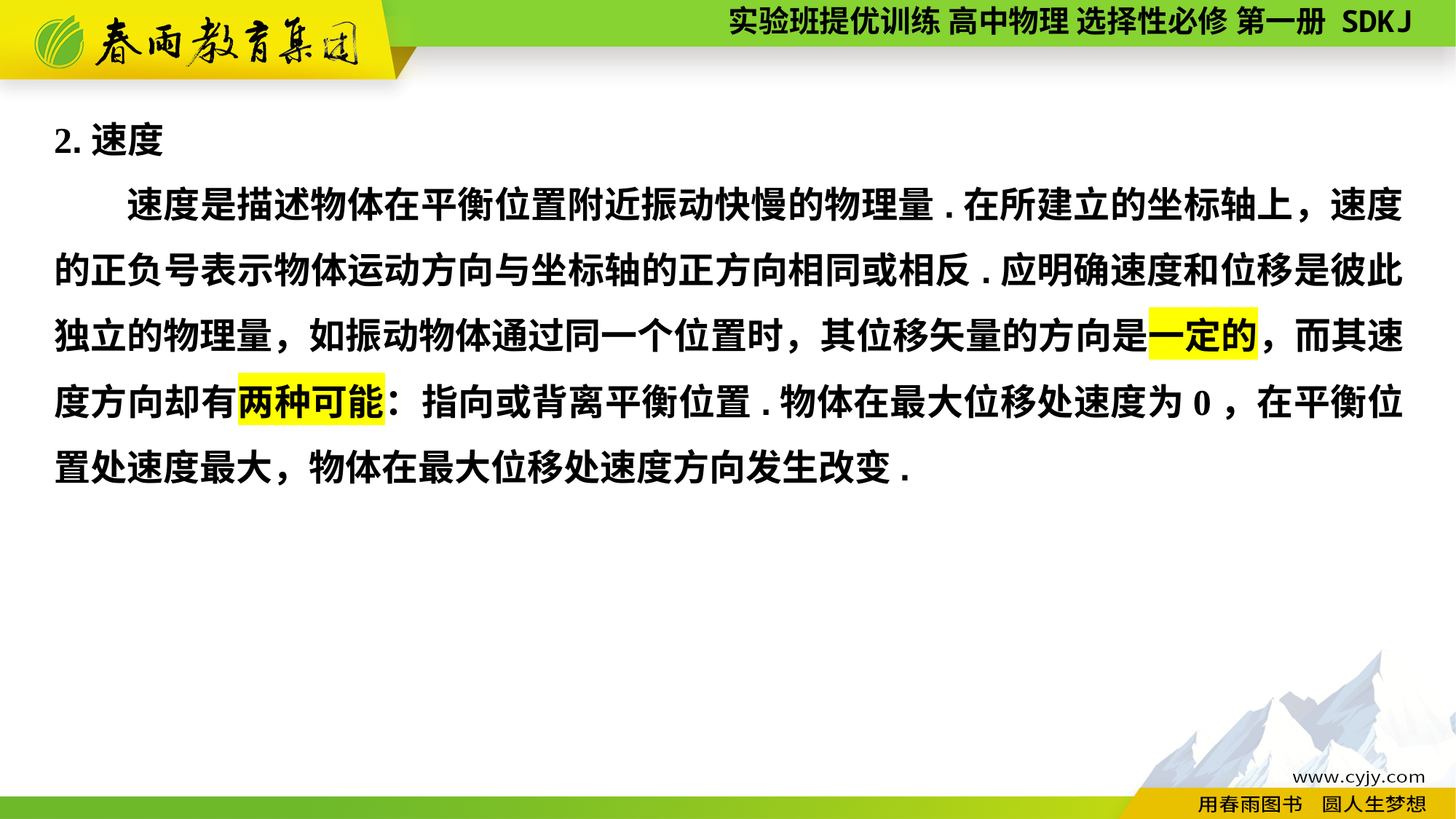

2.速度
速度是描述物体在平衡位置附近振动快慢的物理量.在所建立的坐标轴上，速度的正负号表示物体运动方向与坐标轴的正方向相同或相反.应明确速度和位移是彼此独立的物理量，如振动物体通过同一个位置时，其位移矢量的方向是一定的，而其速度方向却有两种可能：指向或背离平衡位置.物体在最大位移处速度为0，在平衡位置处速度最大，物体在最大位移处速度方向发生改变.